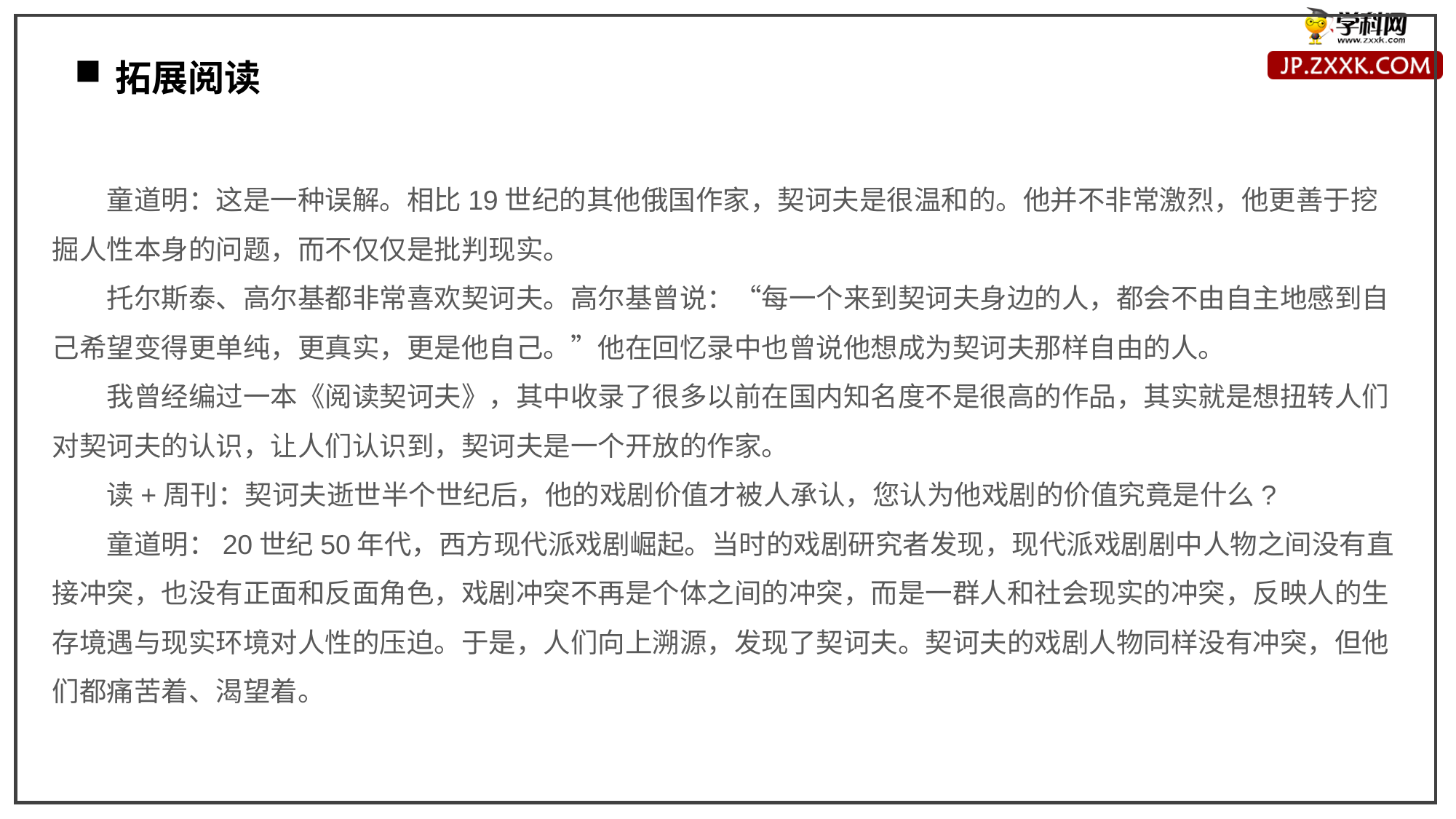

拓展阅读
童道明：这是一种误解。相比19世纪的其他俄国作家，契诃夫是很温和的。他并不非常激烈，他更善于挖掘人性本身的问题，而不仅仅是批判现实。
托尔斯泰、高尔基都非常喜欢契诃夫。高尔基曾说：“每一个来到契诃夫身边的人，都会不由自主地感到自己希望变得更单纯，更真实，更是他自己。”他在回忆录中也曾说他想成为契诃夫那样自由的人。
我曾经编过一本《阅读契诃夫》，其中收录了很多以前在国内知名度不是很高的作品，其实就是想扭转人们对契诃夫的认识，让人们认识到，契诃夫是一个开放的作家。
读+周刊：契诃夫逝世半个世纪后，他的戏剧价值才被人承认，您认为他戏剧的价值究竟是什么?
童道明：20世纪50年代，西方现代派戏剧崛起。当时的戏剧研究者发现，现代派戏剧剧中人物之间没有直接冲突，也没有正面和反面角色，戏剧冲突不再是个体之间的冲突，而是一群人和社会现实的冲突，反映人的生存境遇与现实环境对人性的压迫。于是，人们向上溯源，发现了契诃夫。契诃夫的戏剧人物同样没有冲突，但他们都痛苦着、渴望着。